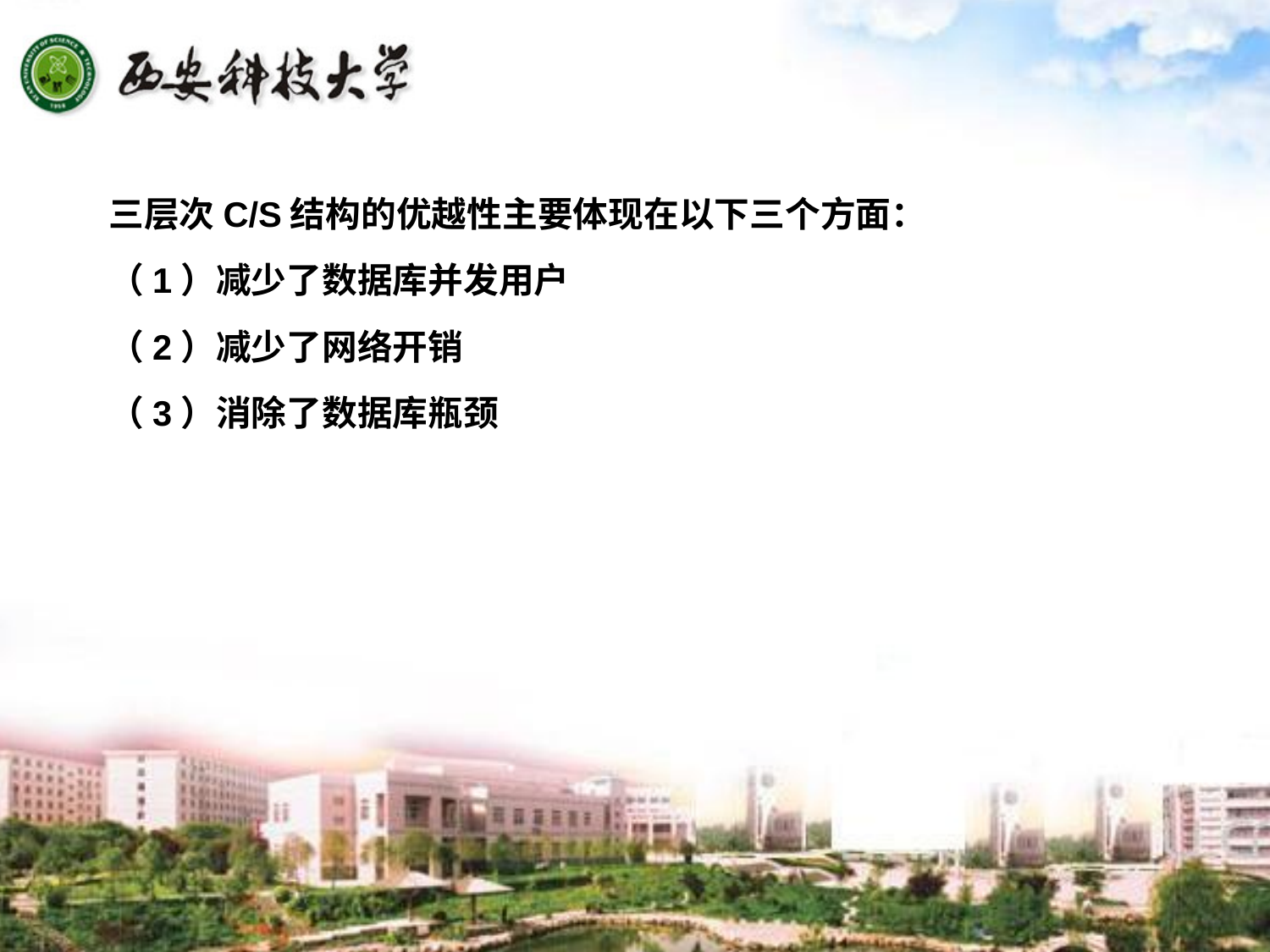

三层次C/S结构的优越性主要体现在以下三个方面：
（1）减少了数据库并发用户
（2）减少了网络开销
（3）消除了数据库瓶颈